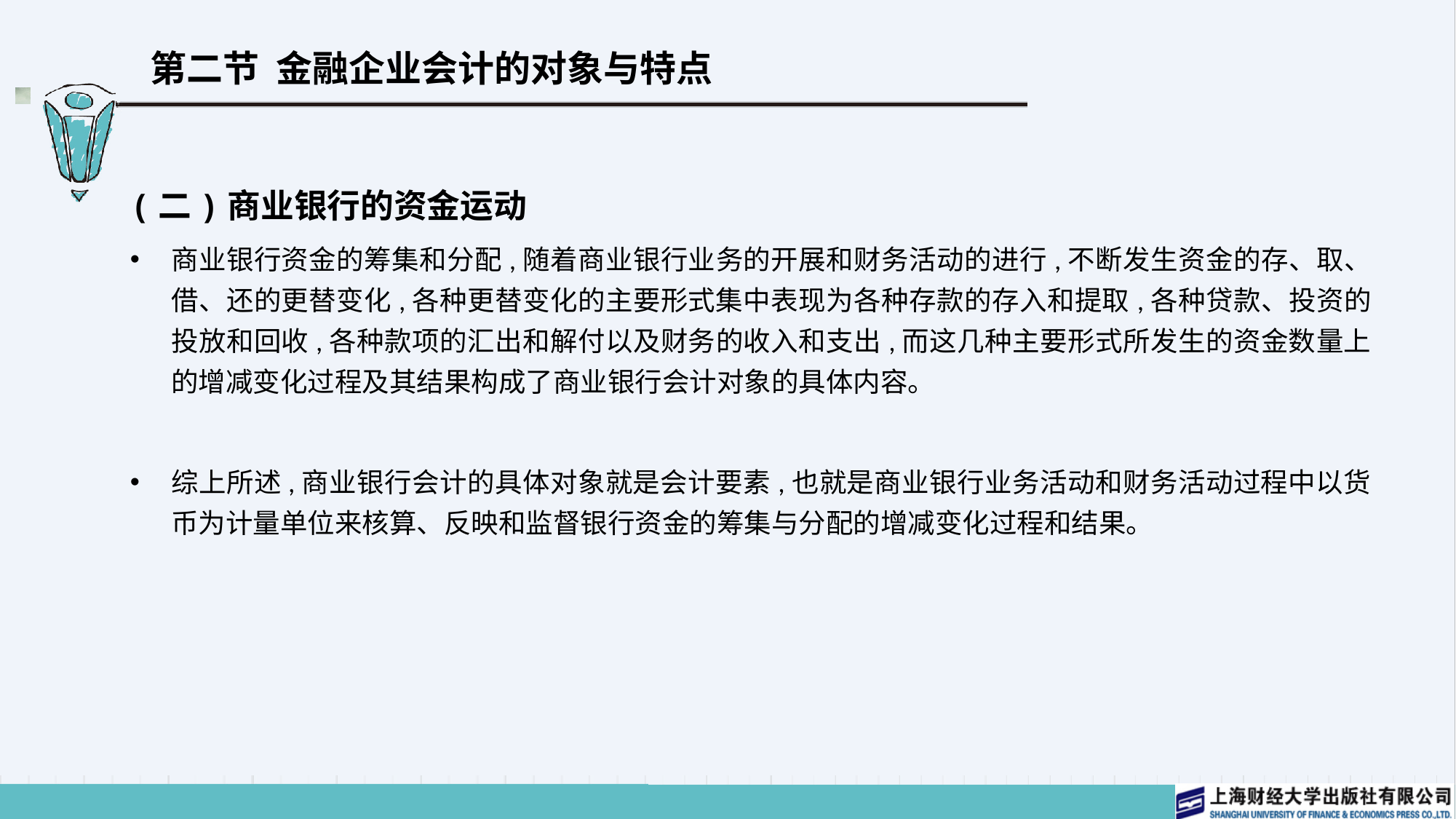

# 第二节  金融企业会计的对象与特点
(二)商业银行的资金运动
商业银行资金的筹集和分配,随着商业银行业务的开展和财务活动的进行,不断发生资金的存、取、借、还的更替变化,各种更替变化的主要形式集中表现为各种存款的存入和提取,各种贷款、投资的投放和回收,各种款项的汇出和解付以及财务的收入和支出,而这几种主要形式所发生的资金数量上的增减变化过程及其结果构成了商业银行会计对象的具体内容。

综上所述,商业银行会计的具体对象就是会计要素,也就是商业银行业务活动和财务活动过程中以货币为计量单位来核算、反映和监督银行资金的筹集与分配的增减变化过程和结果。